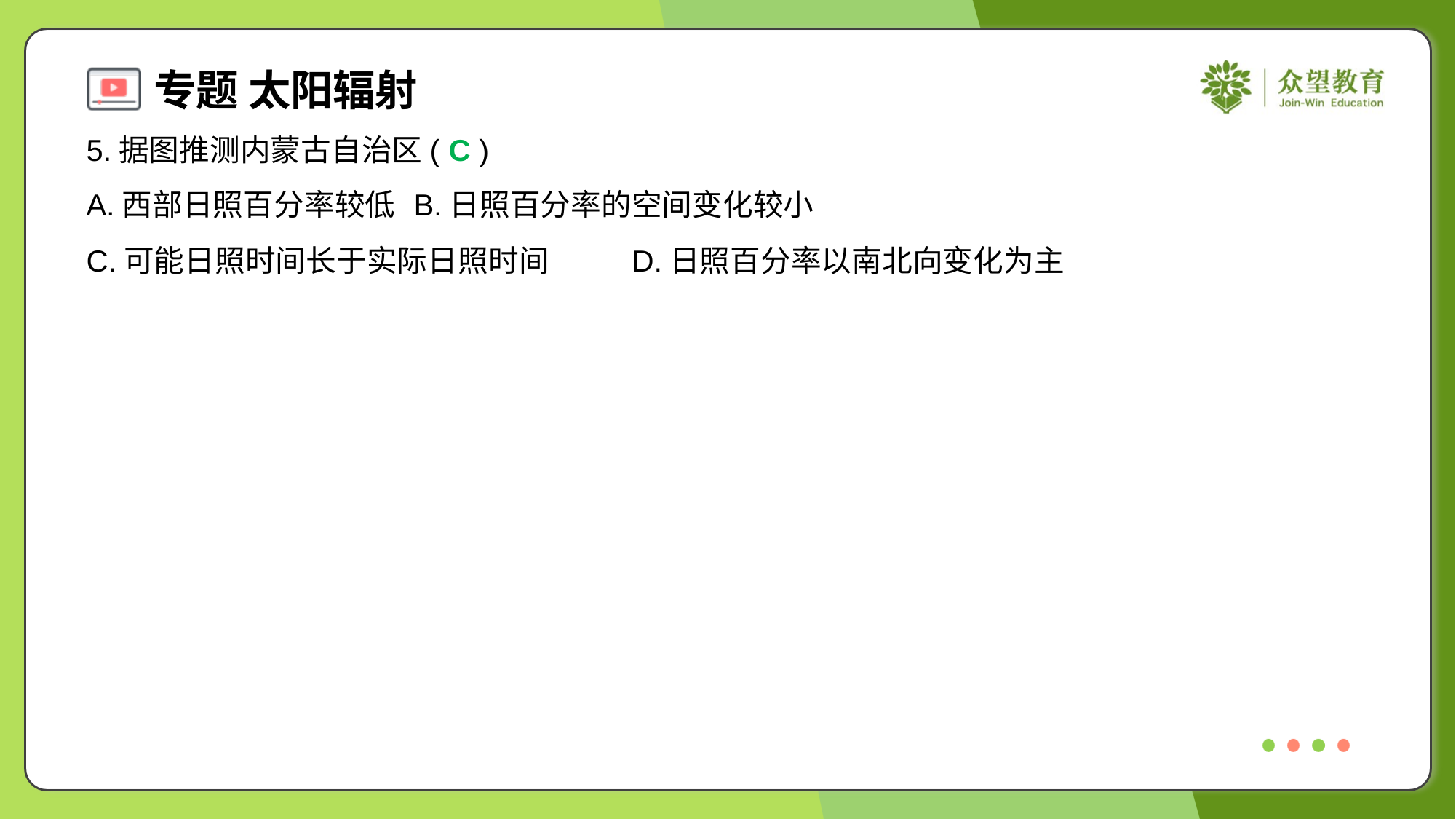

5.据图推测内蒙古自治区(     )
C
A.西部日照百分率较低	B.日照百分率的空间变化较小
C.可能日照时间长于实际日照时间	D.日照百分率以南北向变化为主